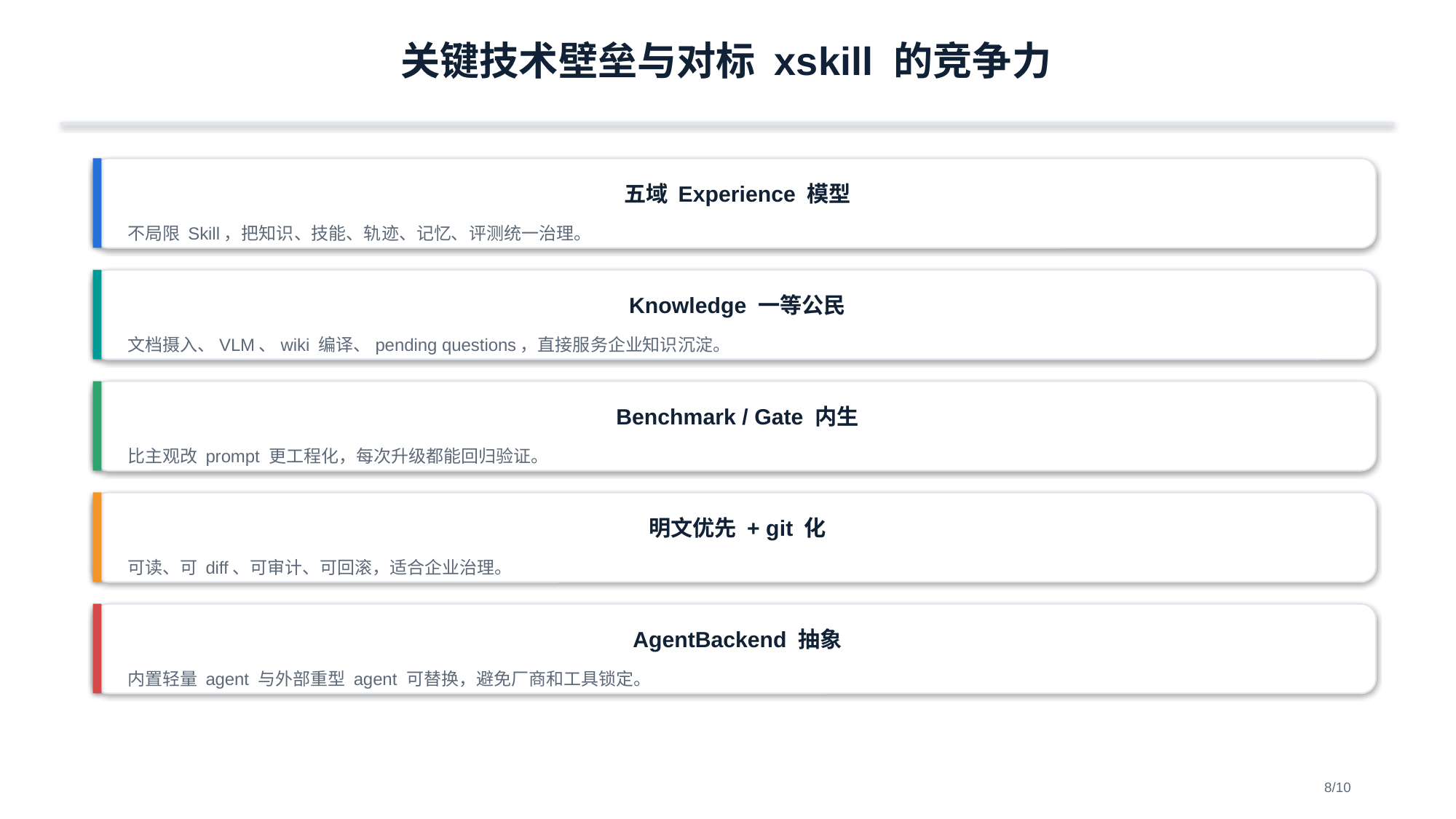

关键技术壁垒与对标 xskill 的竞争力

五域 Experience 模型
不局限 Skill，把知识、技能、轨迹、记忆、评测统一治理。

Knowledge 一等公民
文档摄入、VLM、wiki 编译、pending questions，直接服务企业知识沉淀。

Benchmark / Gate 内生
比主观改 prompt 更工程化，每次升级都能回归验证。

明文优先 + git 化
可读、可 diff、可审计、可回滚，适合企业治理。

AgentBackend 抽象
内置轻量 agent 与外部重型 agent 可替换，避免厂商和工具锁定。
8/10